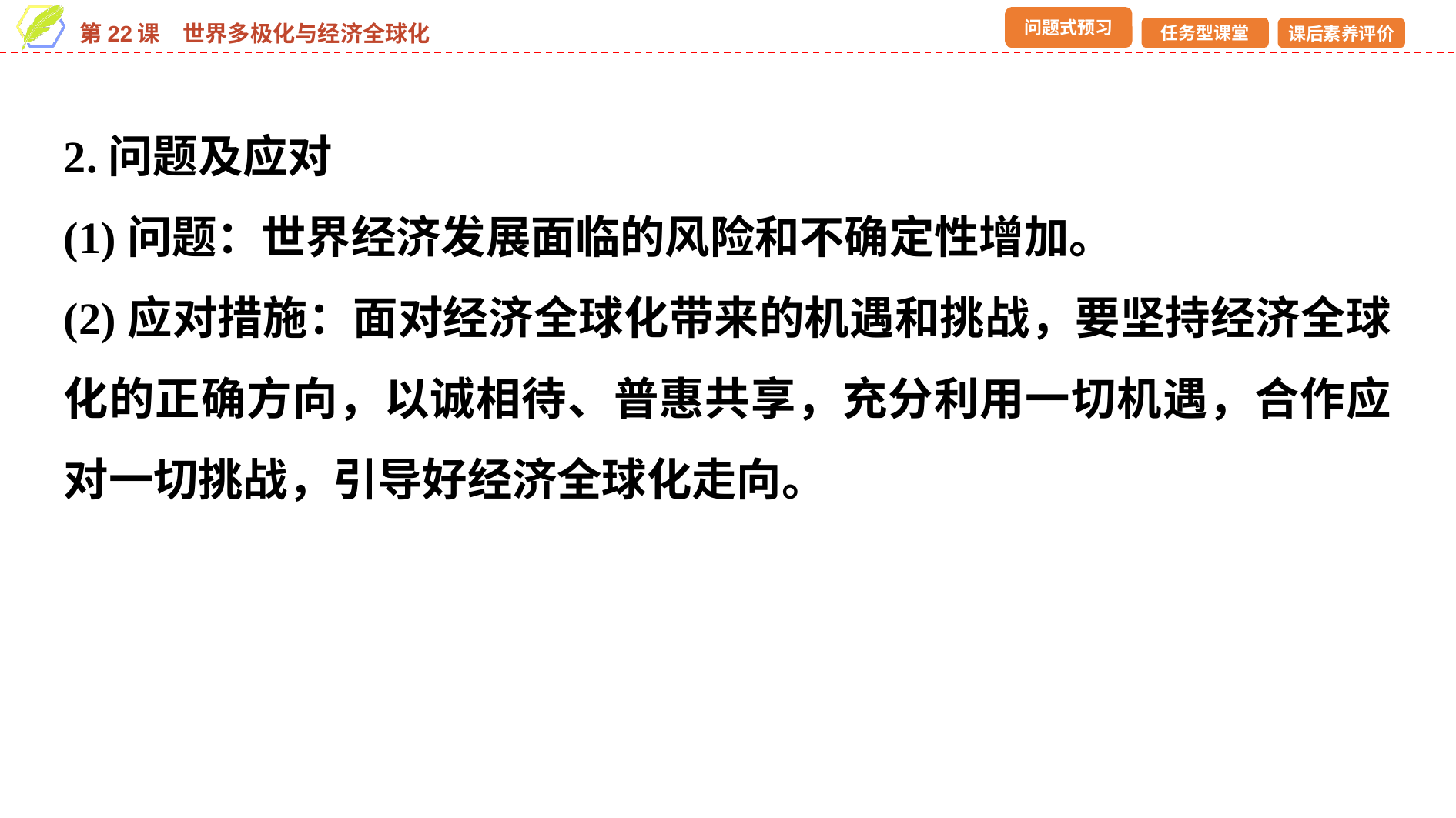

2.问题及应对
(1)问题：世界经济发展面临的风险和不确定性增加。
(2)应对措施：面对经济全球化带来的机遇和挑战，要坚持经济全球化的正确方向，以诚相待、普惠共享，充分利用一切机遇，合作应对一切挑战，引导好经济全球化走向。